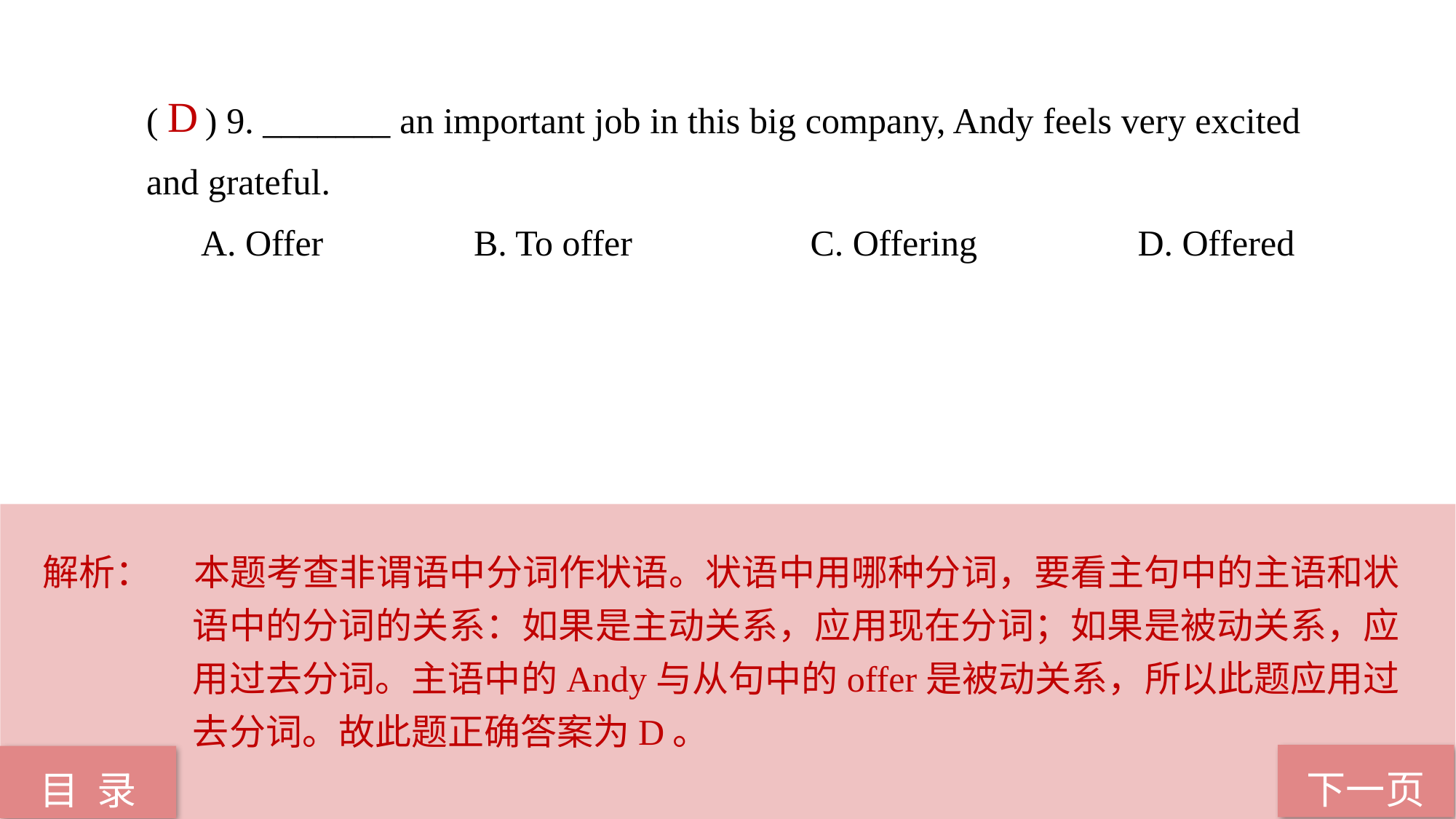

(     ) 9. _______ an important job in this big company, Andy feels very excited 	and grateful.
A. Offer	 	B. To offer		 C. Offering		 D. Offered
  D
解析：	本题考查非谓语中分词作状语。状语中用哪种分词，要看主句中的主语和状语中的分词的关系：如果是主动关系，应用现在分词；如果是被动关系，应用过去分词。主语中的Andy与从句中的offer是被动关系，所以此题应用过去分词。故此题正确答案为D。